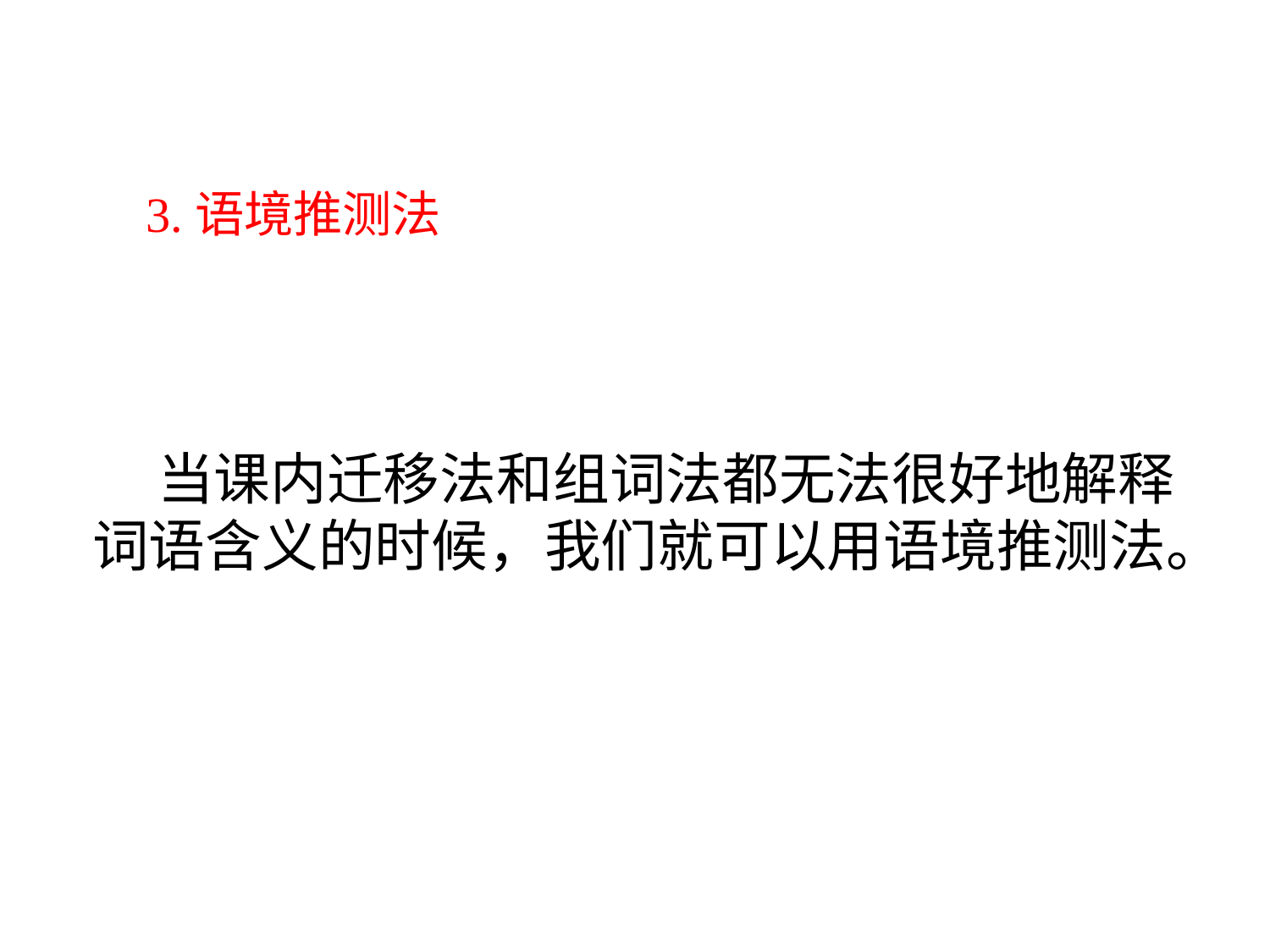

3.语境推测法
        当课内迁移法和组词法都无法很好地解释
词语含义的时候，我们就可以用语境推测法。